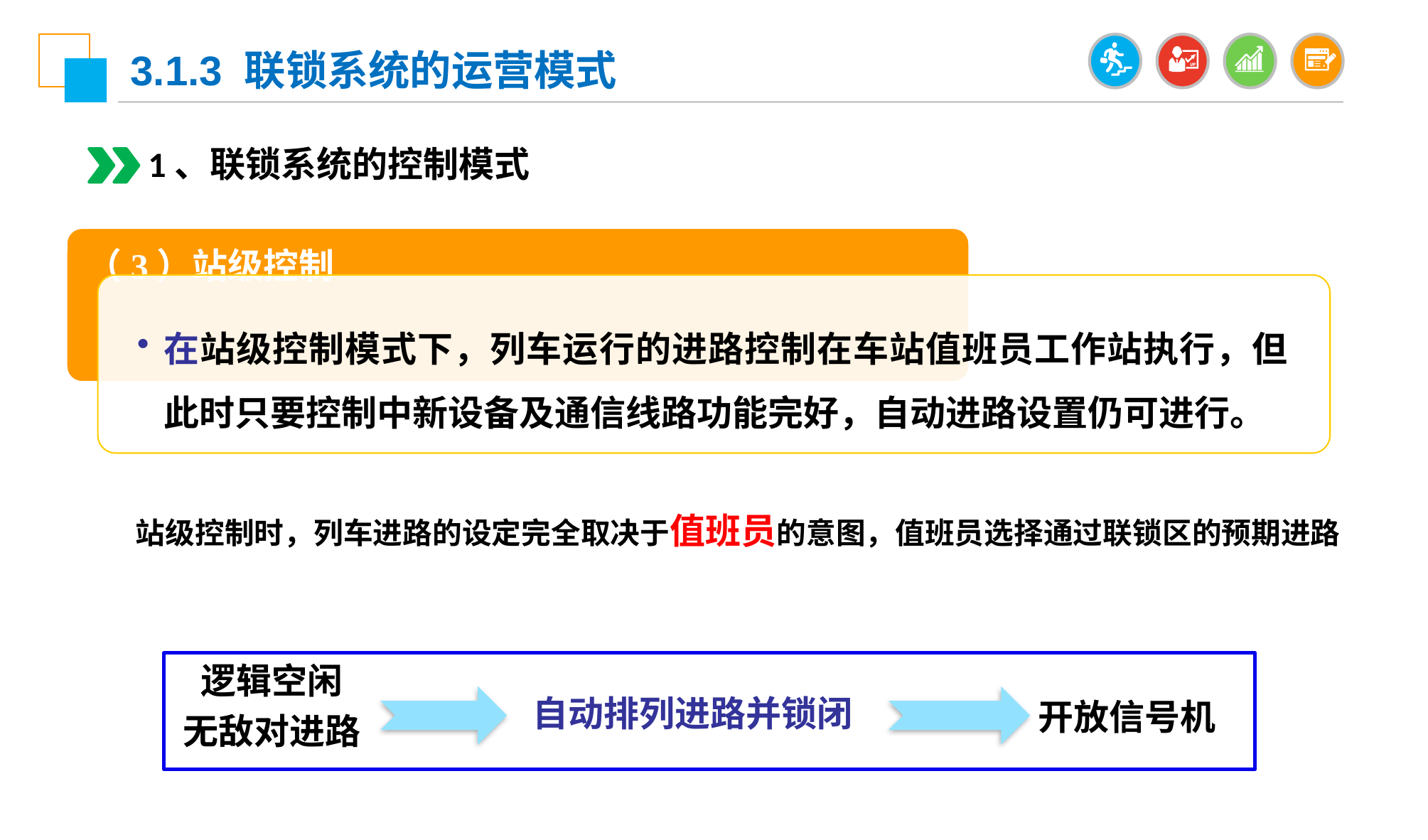

3.1.3 联锁系统的运营模式
1、联锁系统的控制模式

（3）站级控制

在站级控制模式下，列车运行的进路控制在车站值班员工作站执行，但此时只要控制中新设备及通信线路功能完好，自动进路设置仍可进行。
        站级控制时，列车进路的设定完全取决于值班员的意图，值班员选择通过联锁区的预期进路
逻辑空闲
无敌对进路

自动排列进路并锁闭

开放信号机